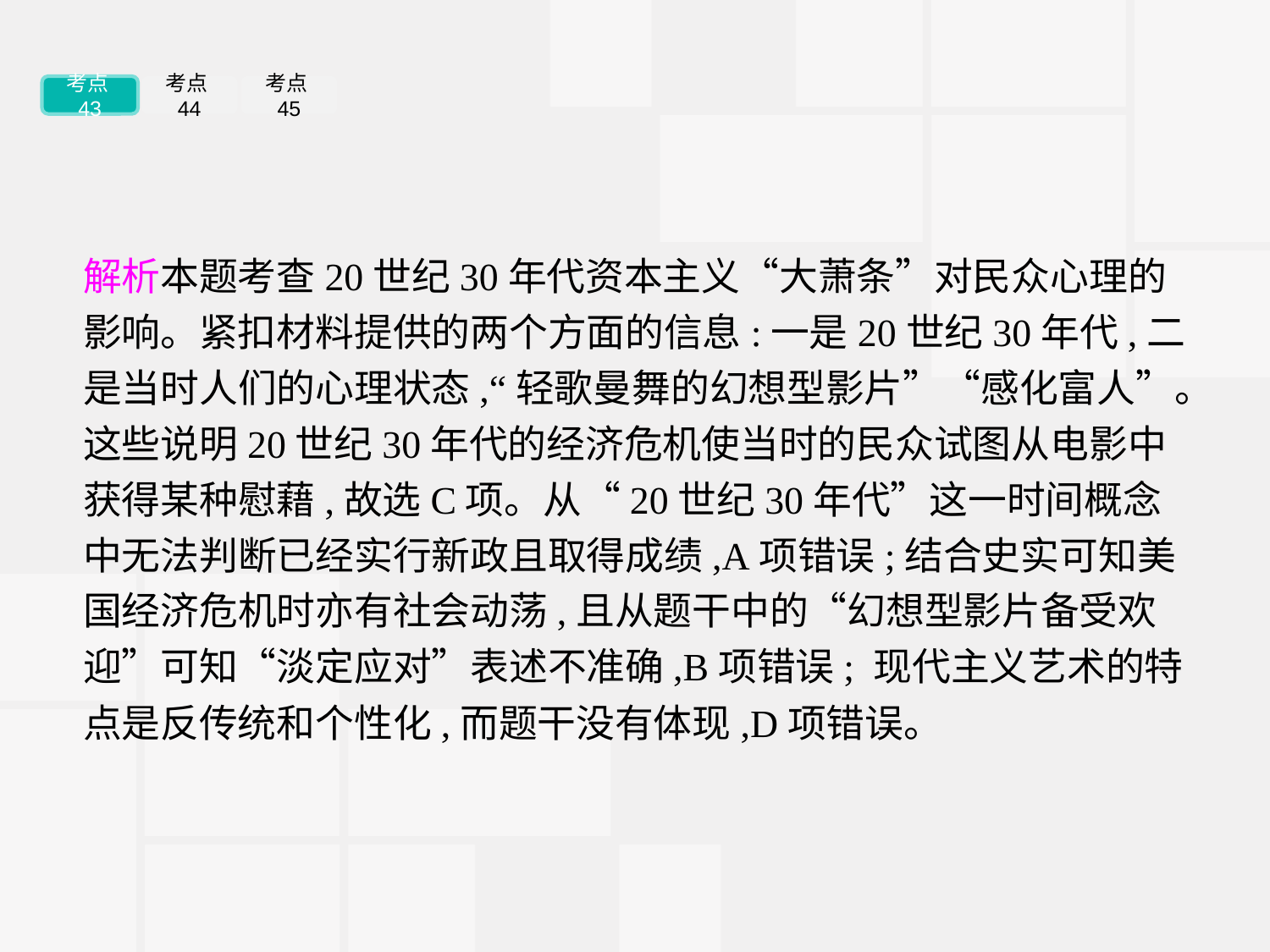

考点43
考点44
考点45
解析本题考查20世纪30年代资本主义“大萧条”对民众心理的影响。紧扣材料提供的两个方面的信息:一是20世纪30年代,二是当时人们的心理状态,“轻歌曼舞的幻想型影片”“感化富人”。这些说明20世纪30年代的经济危机使当时的民众试图从电影中获得某种慰藉,故选C项。从“20世纪30年代”这一时间概念中无法判断已经实行新政且取得成绩,A项错误;结合史实可知美国经济危机时亦有社会动荡,且从题干中的“幻想型影片备受欢迎”可知“淡定应对”表述不准确,B项错误; 现代主义艺术的特点是反传统和个性化,而题干没有体现,D项错误。